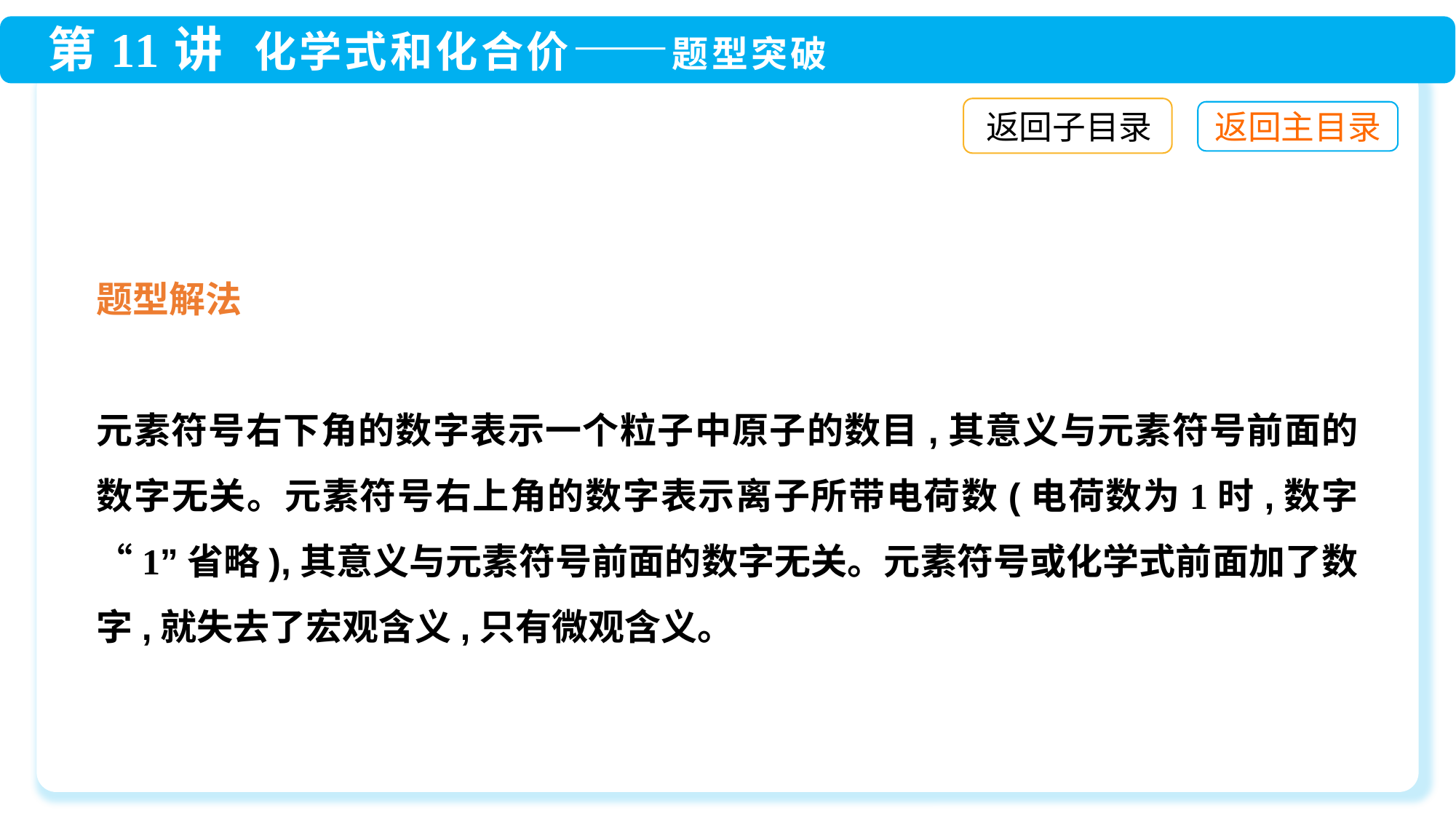

返回子目录
题型解法

元素符号右下角的数字表示一个粒子中原子的数目,其意义与元素符号前面的数字无关。元素符号右上角的数字表示离子所带电荷数(电荷数为1时,数字“1”省略),其意义与元素符号前面的数字无关。元素符号或化学式前面加了数字,就失去了宏观含义,只有微观含义。